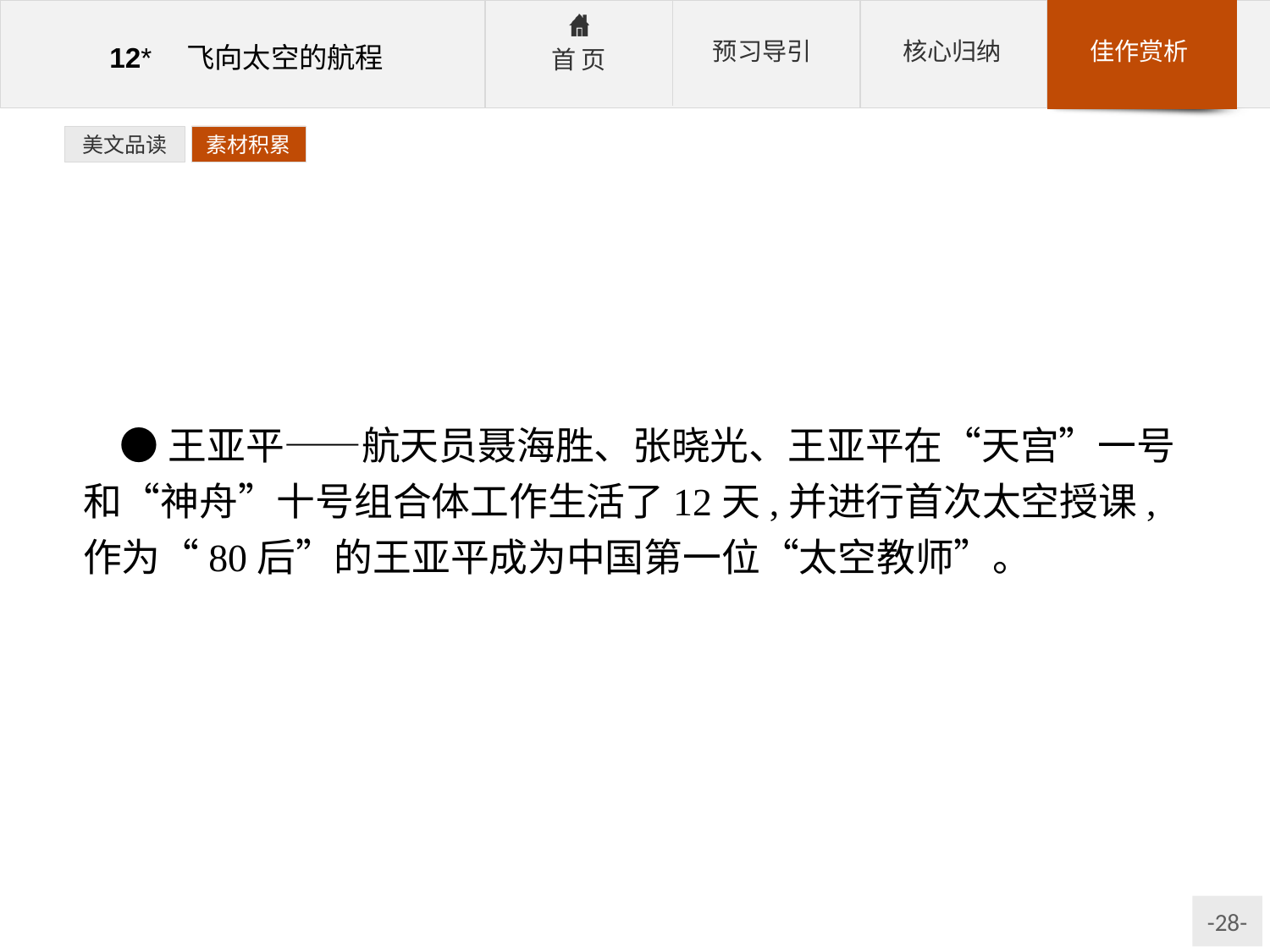

美文品读
素材积累
●王亚平——航天员聂海胜、张晓光、王亚平在“天宫”一号和“神舟”十号组合体工作生活了12天,并进行首次太空授课,作为“80后”的王亚平成为中国第一位“太空教师”。